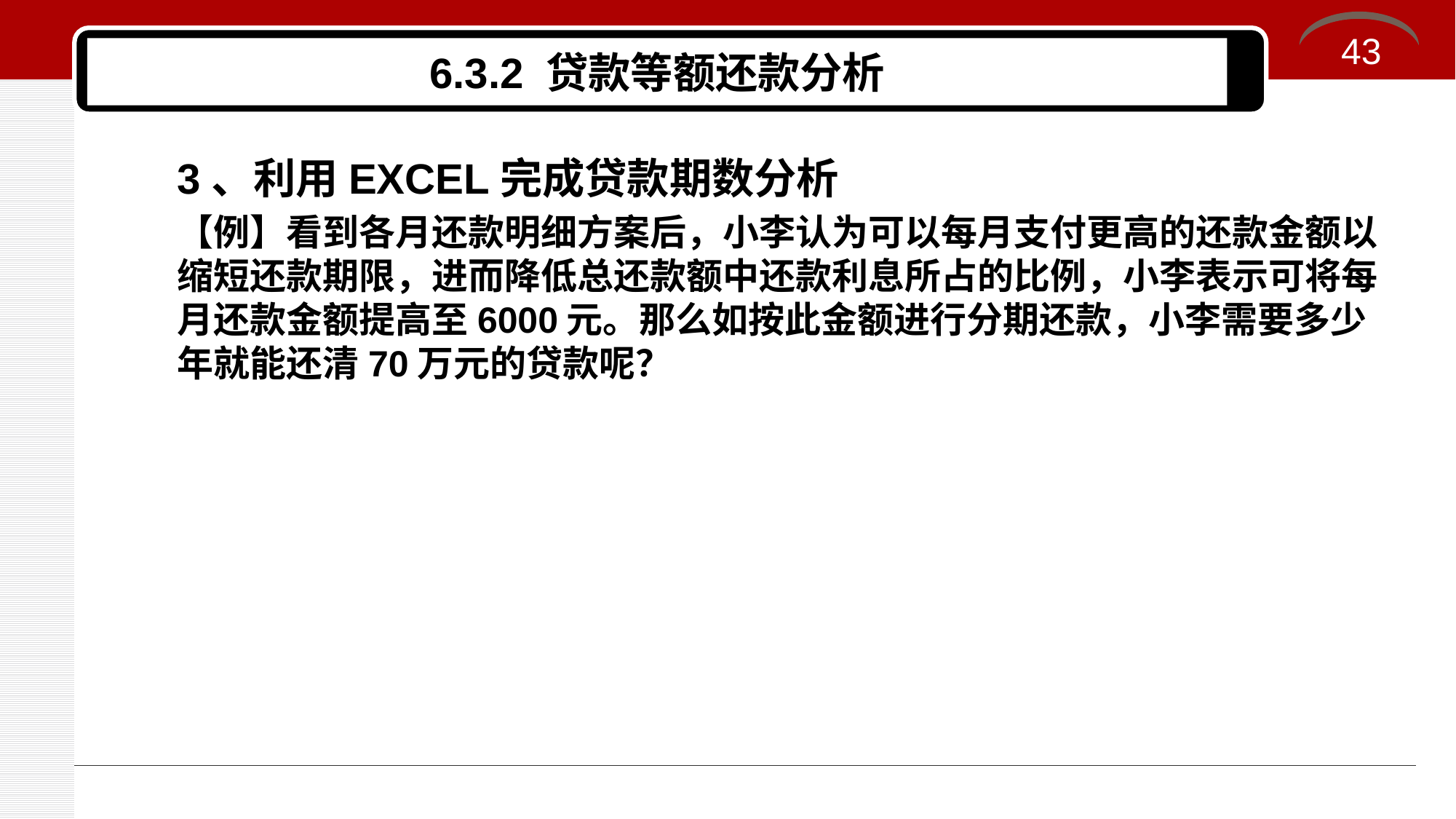

43
# 6.3.2 贷款等额还款分析
3、利用EXCEL完成贷款期数分析
【例】看到各月还款明细方案后，小李认为可以每月支付更高的还款金额以缩短还款期限，进而降低总还款额中还款利息所占的比例，小李表示可将每月还款金额提高至6000元。那么如按此金额进行分期还款，小李需要多少年就能还清70万元的贷款呢？